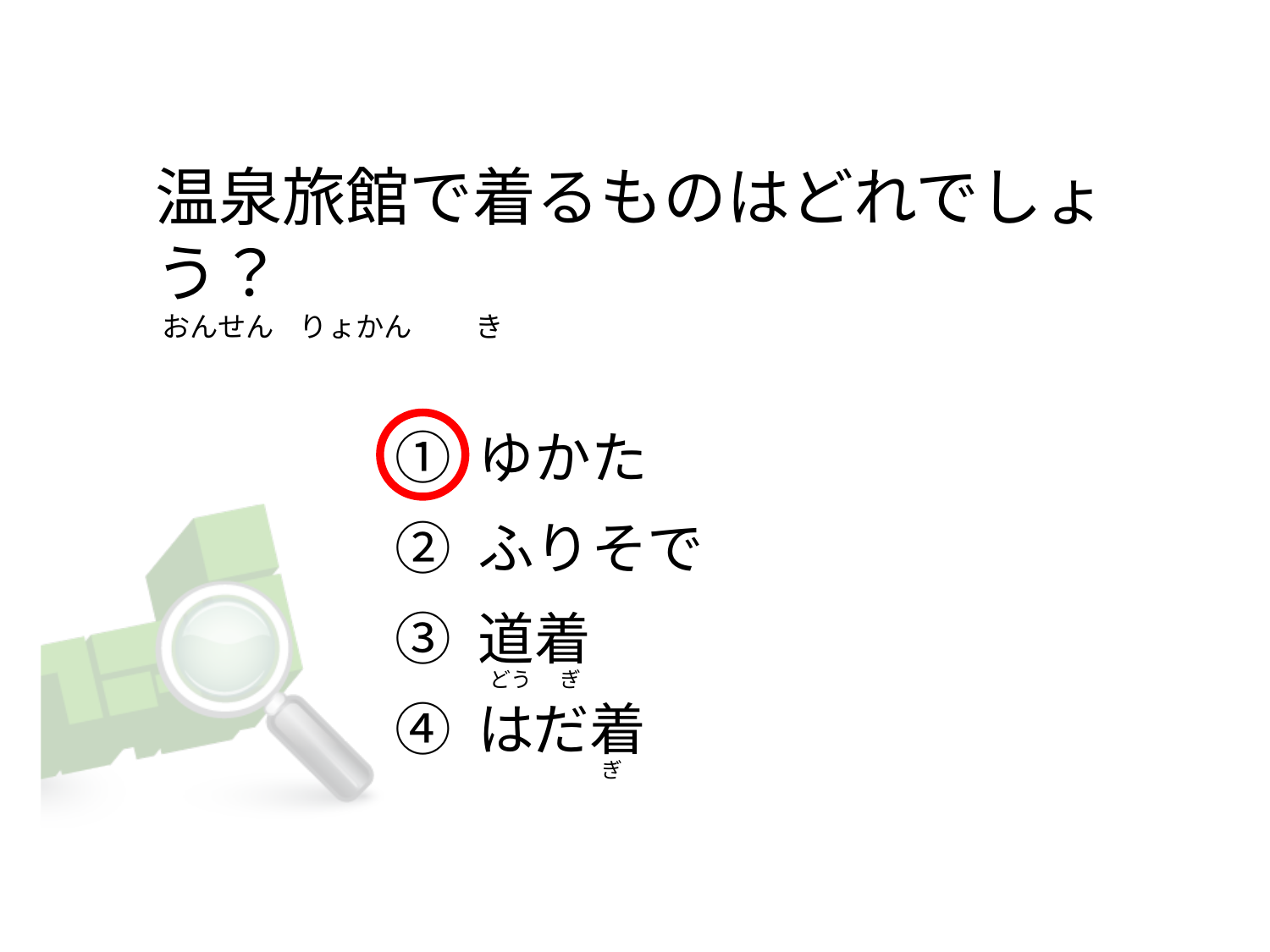

# 温泉旅館で着るものはどれでしょう？  おんせん    りょかん          き

① ゆかた
② ふりそで
③ 道着
④ はだ着

 どう      ぎ
                         ぎ